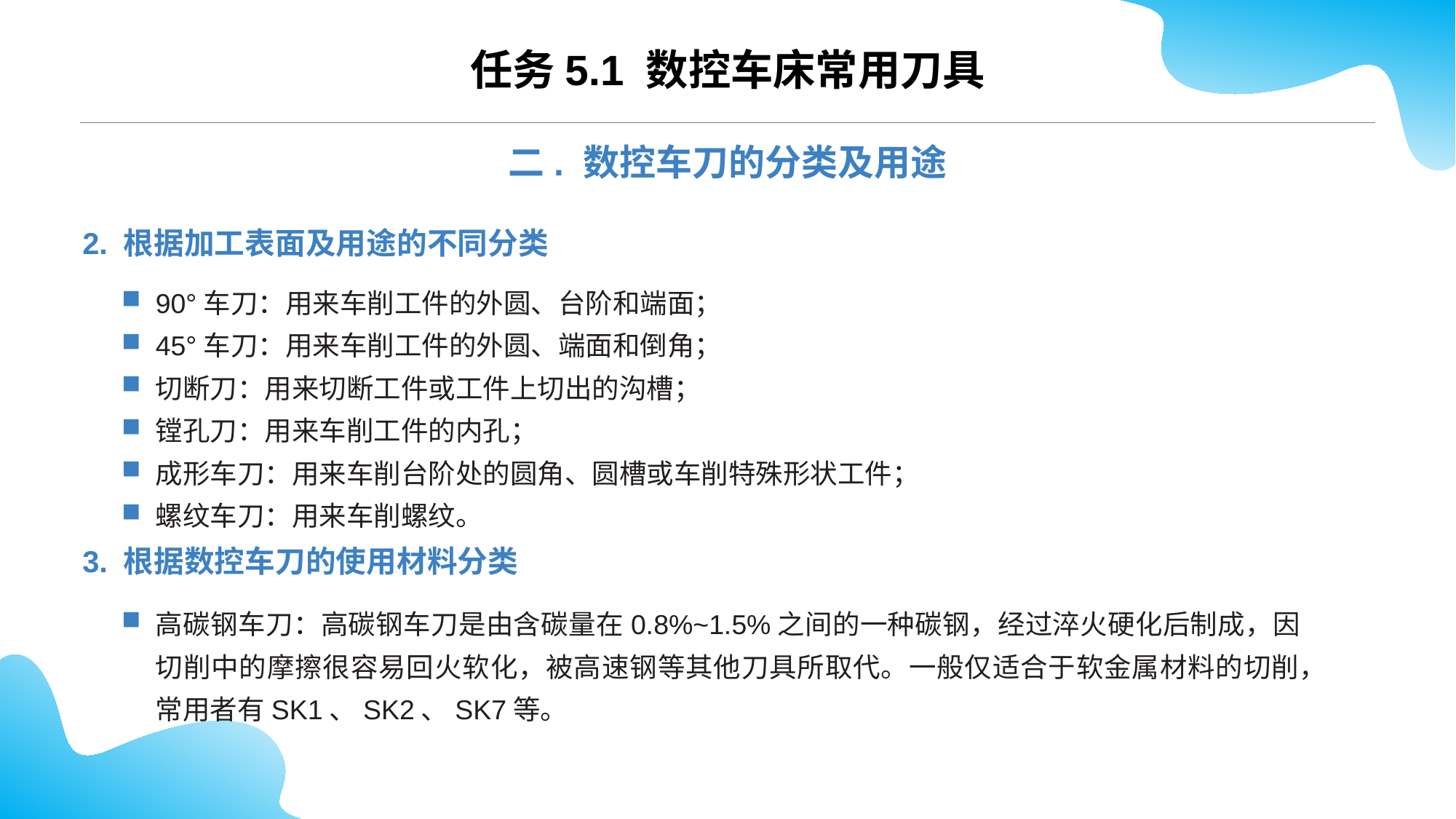

CONTENTS
任务5.1 数控车床常用刀具
二. 数控车刀的分类及用途
2. 根据加工表面及用途的不同分类
90°车刀：用来车削工件的外圆、台阶和端面；
45°车刀：用来车削工件的外圆、端面和倒角；
切断刀：用来切断工件或工件上切出的沟槽；
镗孔刀：用来车削工件的内孔；
成形车刀：用来车削台阶处的圆角、圆槽或车削特殊形状工件；
螺纹车刀：用来车削螺纹。
3. 根据数控车刀的使用材料分类
高碳钢车刀：高碳钢车刀是由含碳量在0.8%~1.5%之间的一种碳钢，经过淬火硬化后制成，因切削中的摩擦很容易回火软化，被高速钢等其他刀具所取代。一般仅适合于软金属材料的切削，常用者有SK1、SK2、SK7等。